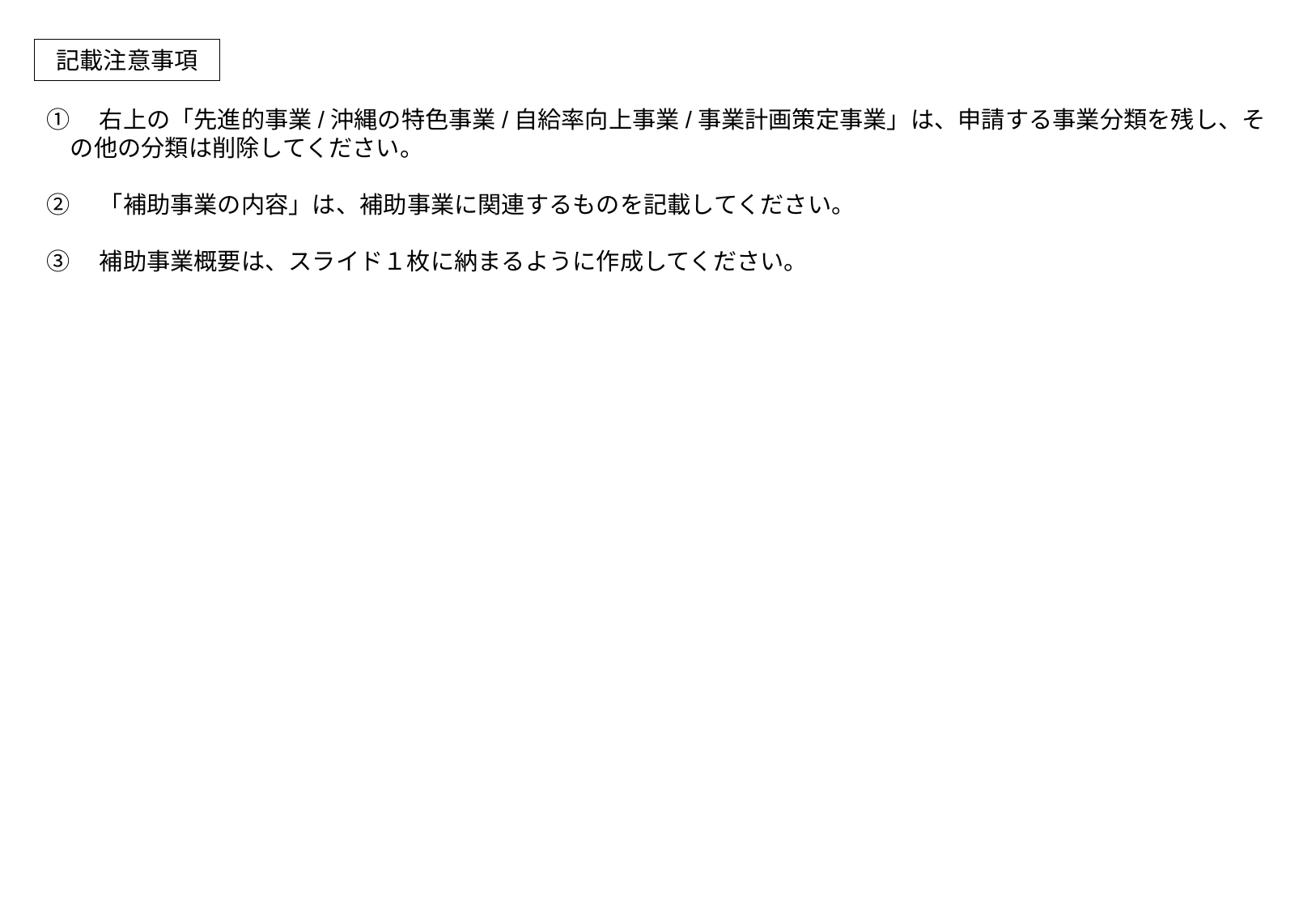

記載注意事項
①　右上の「先進的事業/沖縄の特色事業/自給率向上事業/事業計画策定事業」は、申請する事業分類を残し、その他の分類は削除してください。

②　「補助事業の内容」は、補助事業に関連するものを記載してください。

③　補助事業概要は、スライド１枚に納まるように作成してください。